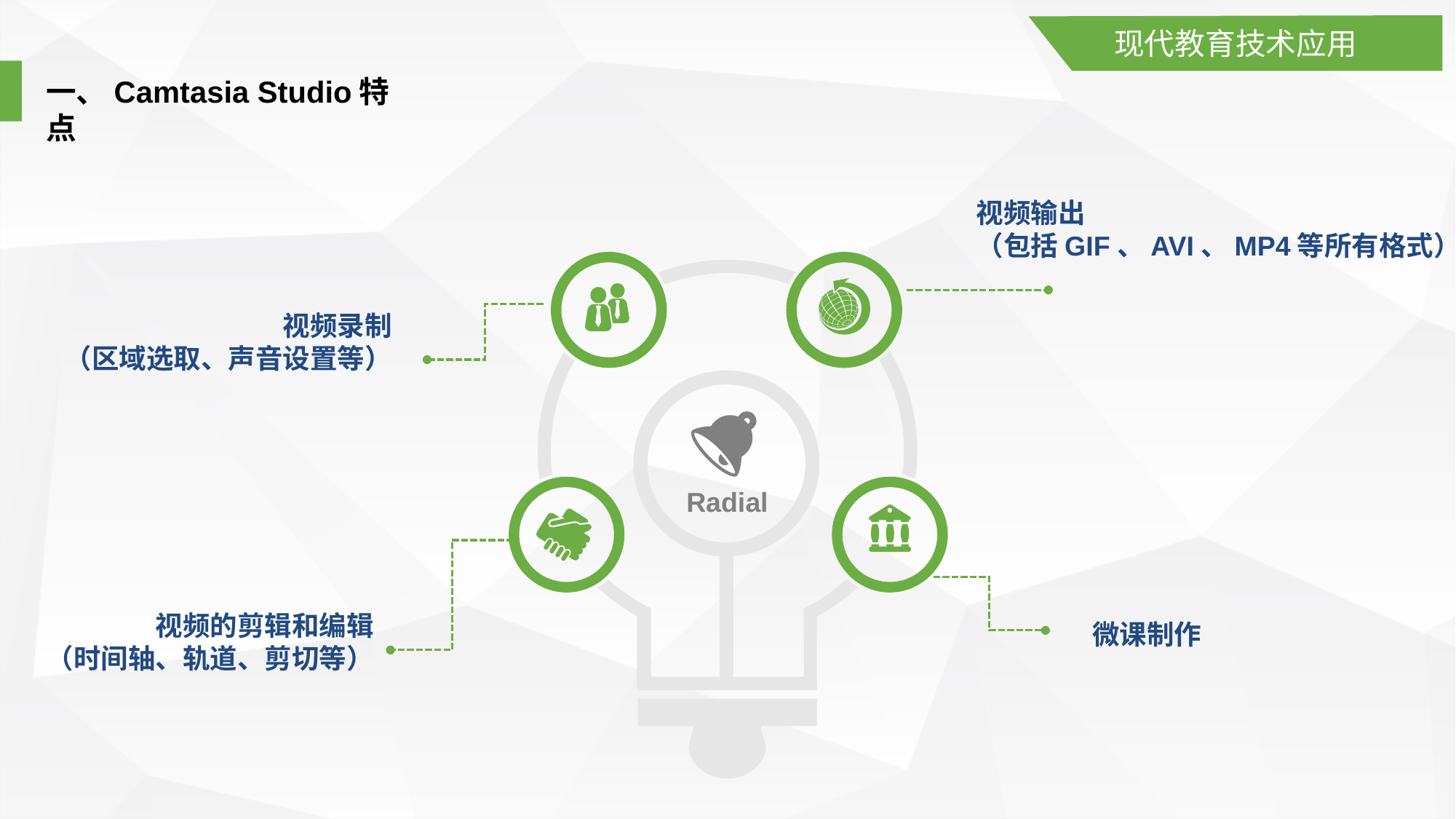

现代教育技术应用

一、Camtasia Studio特点
视频输出
（包括GIF、AVI、MP4等所有格式）

视频录制
（区域选取、声音设置等）

Radial

视频的剪辑和编辑
（时间轴、轨道、剪切等）
微课制作